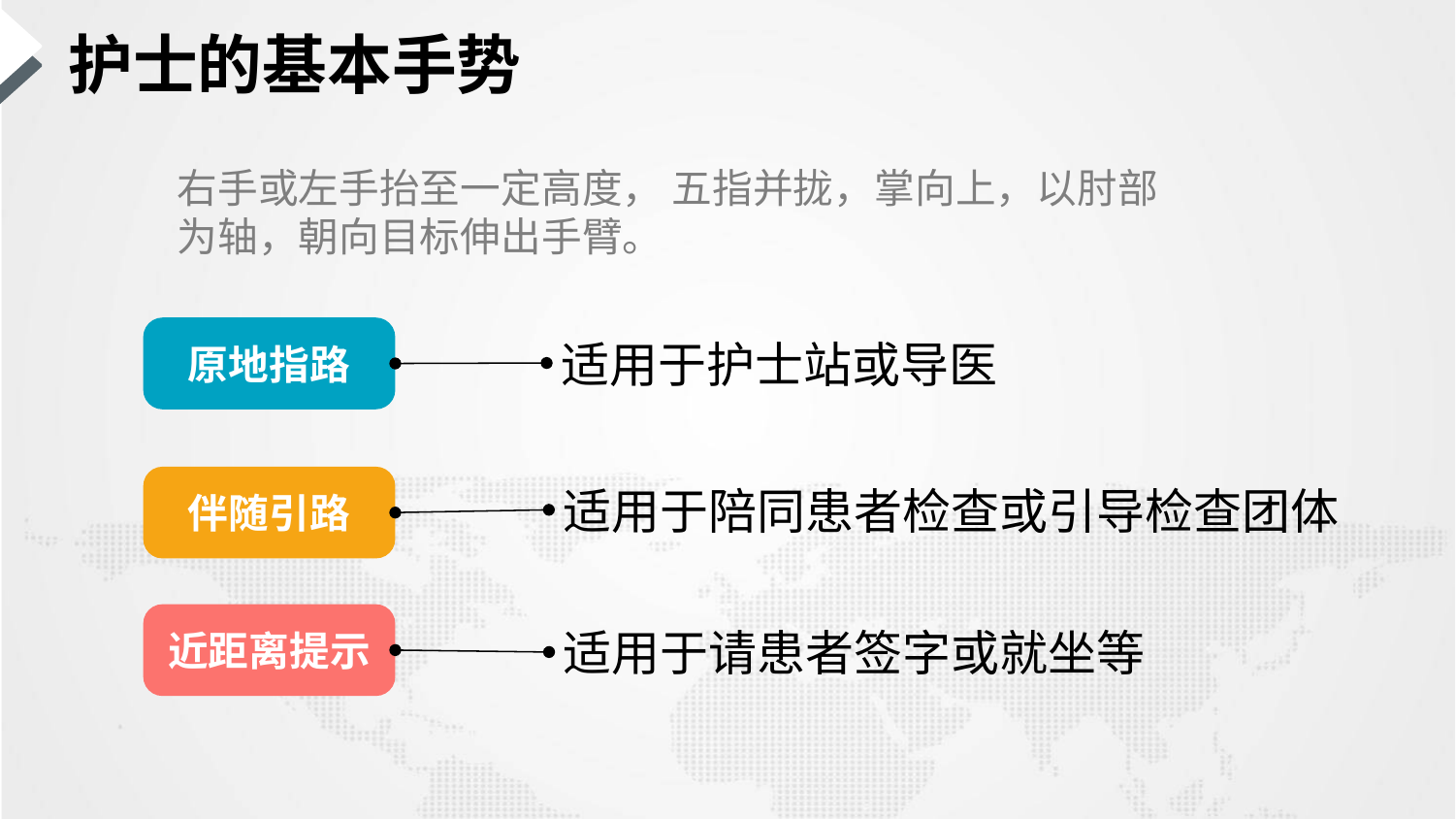

护士的基本手势

右手或左手抬至一定高度， 五指并拢，掌向上，以肘部为轴，朝向目标伸出手臂。
原地指路
适用于护士站或导医
伴随引路
适用于陪同患者检查或引导检查团体
近距离提示
适用于请患者签字或就坐等